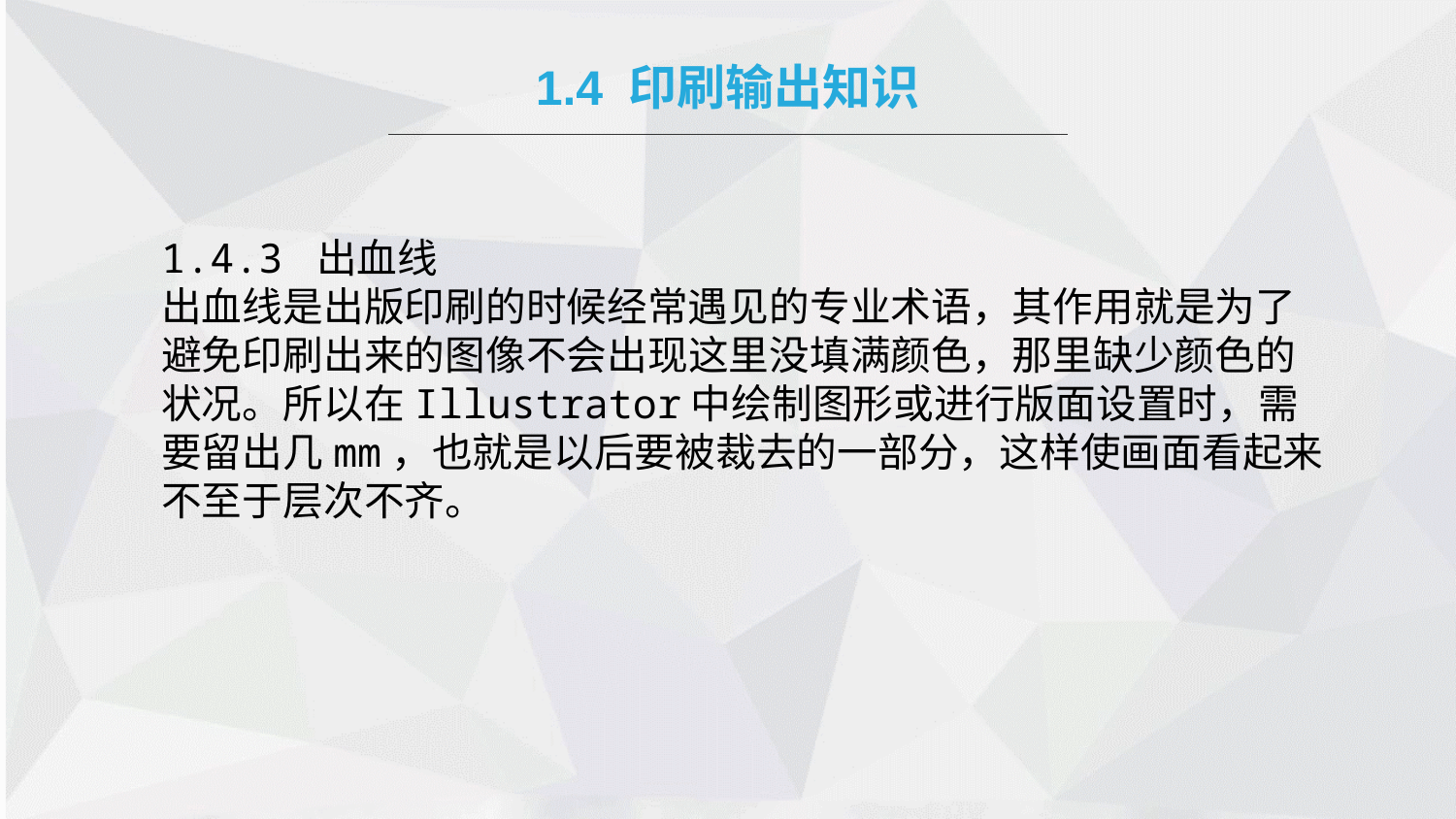

1.4 印刷输出知识
1.4.3 出血线
出血线是出版印刷的时候经常遇见的专业术语，其作用就是为了避免印刷出来的图像不会出现这里没填满颜色，那里缺少颜色的状况。所以在Illustrator中绘制图形或进行版面设置时，需要留出几mm，也就是以后要被裁去的一部分，这样使画面看起来不至于层次不齐。